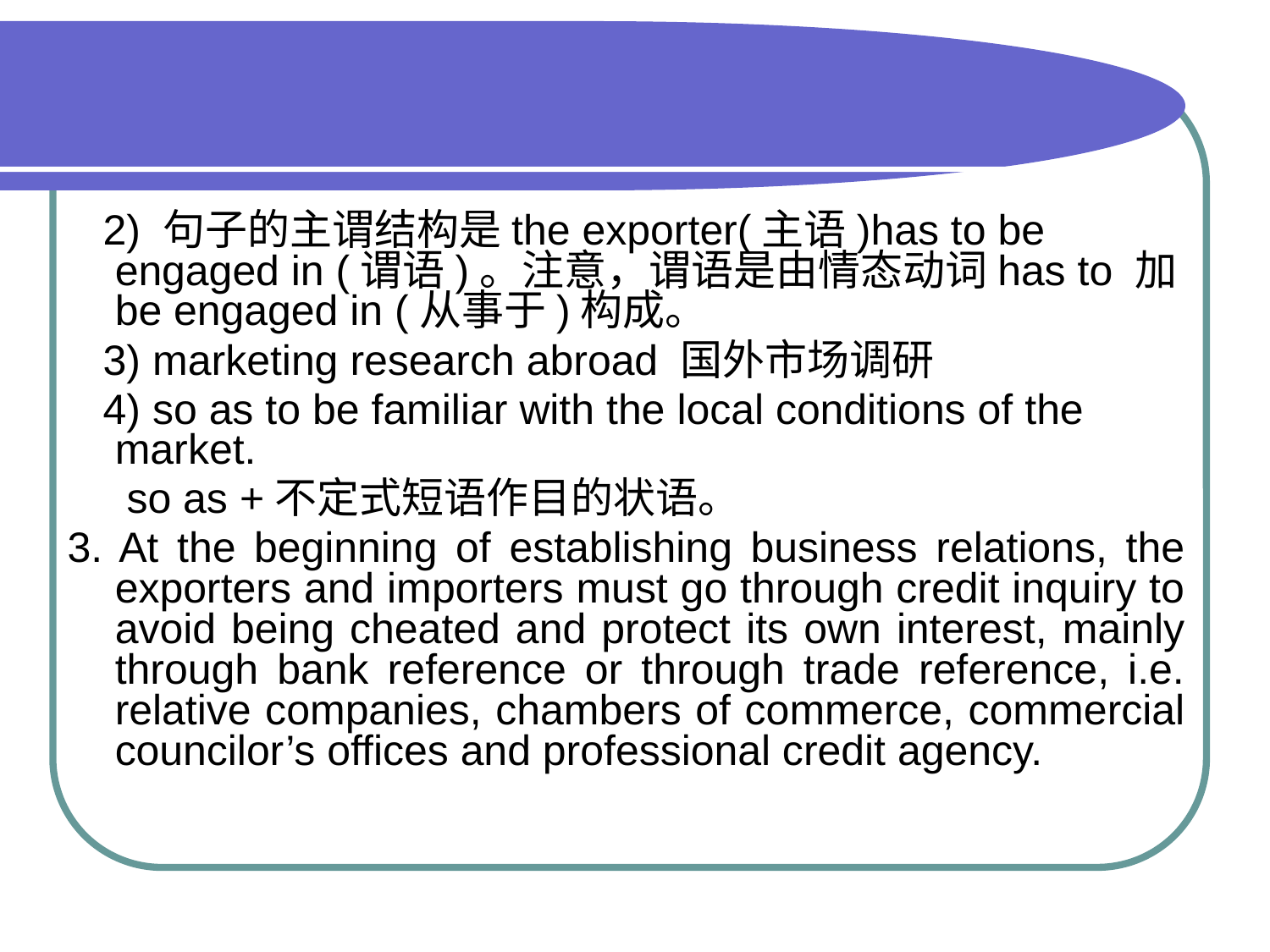

2) 句子的主谓结构是the exporter(主语)has to be engaged in (谓语)。注意，谓语是由情态动词has to 加be engaged in (从事于)构成。
   3) marketing research abroad 国外市场调研
   4) so as to be familiar with the local conditions of the market.
     so as +不定式短语作目的状语。
3. At the beginning of establishing business relations, the exporters and importers must go through credit inquiry to avoid being cheated and protect its own interest, mainly through bank reference or through trade reference, i.e. relative companies, chambers of commerce, commercial councilor’s offices and professional credit agency.